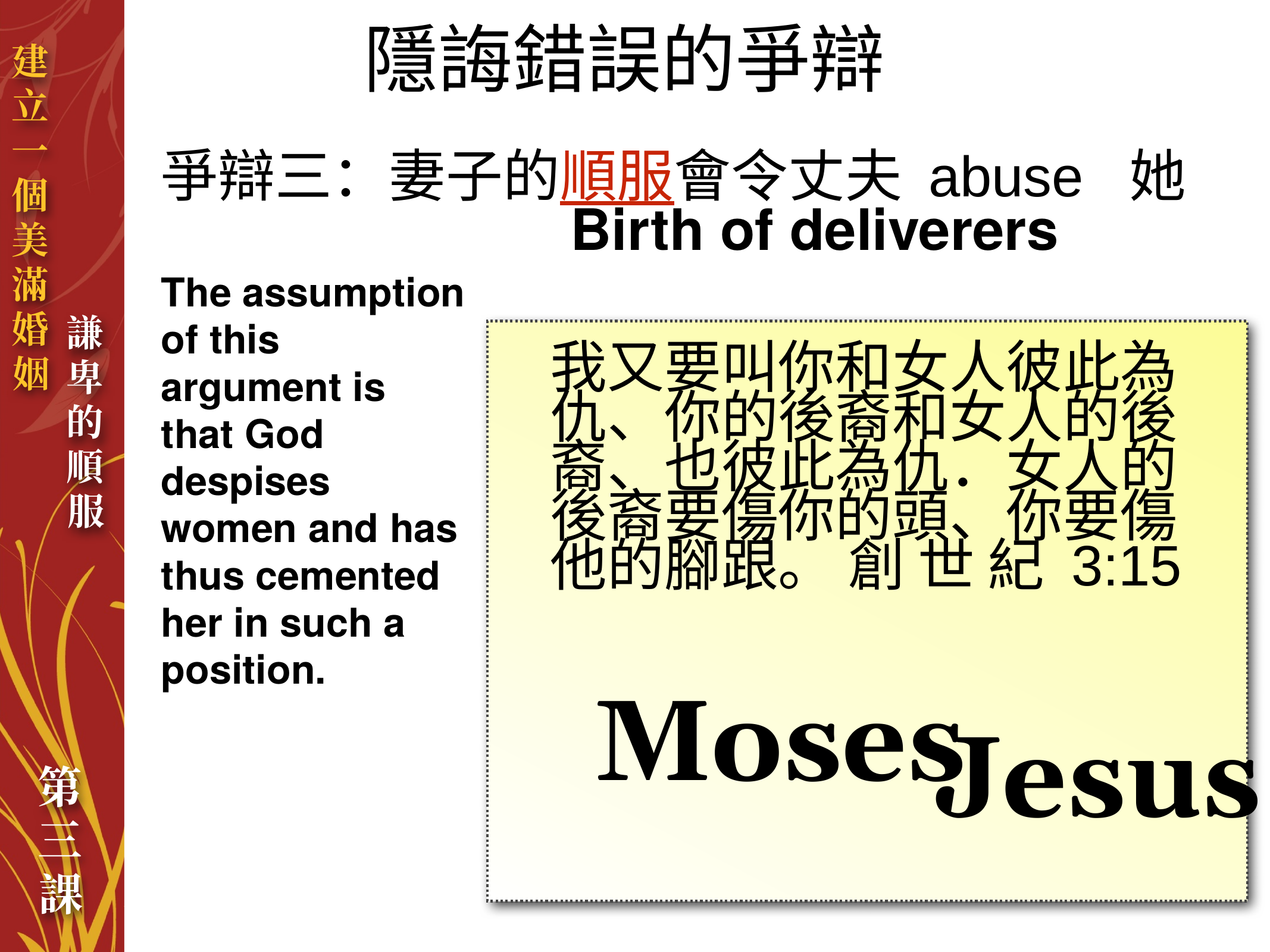

隱誨錯誤的爭辯
爭辯三：妻子的順服會令丈夫 abuse  她
Birth of deliverers
Moses
The assumption of this argument is that God despises women and has thus cemented her in such a position.

我又要叫你和女人彼此為仇、你的後裔和女人的後裔、也彼此為仇．女人的後裔要傷你的頭、你要傷他的腳跟。 創 世 紀 3:15
Jesus